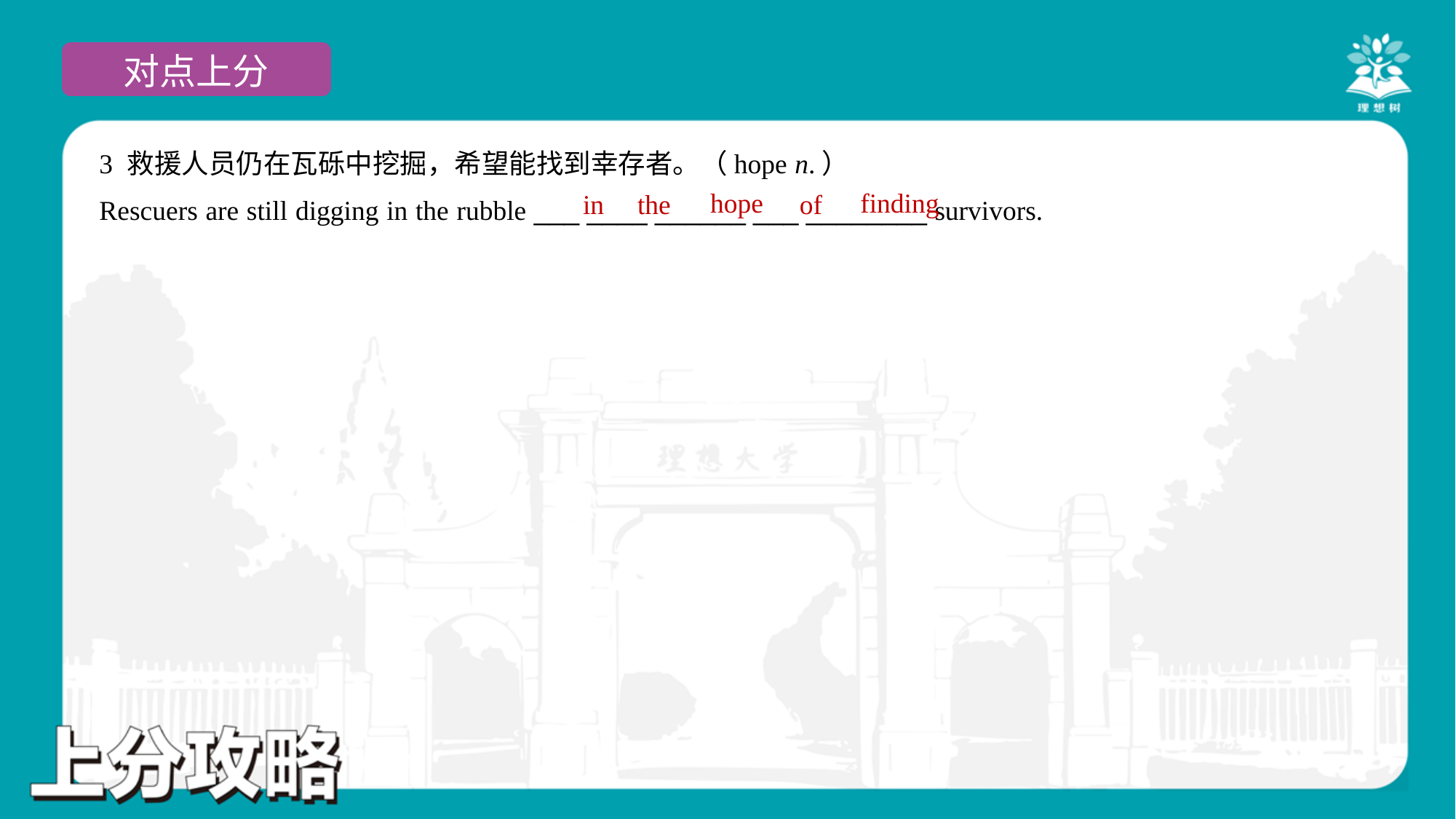

3 救援人员仍在瓦砾中挖掘，希望能找到幸存者。（hope n.）
Rescuers are still digging in the rubble ___ ____ ______ ___ ________ survivors.
hope
finding
in
the
of